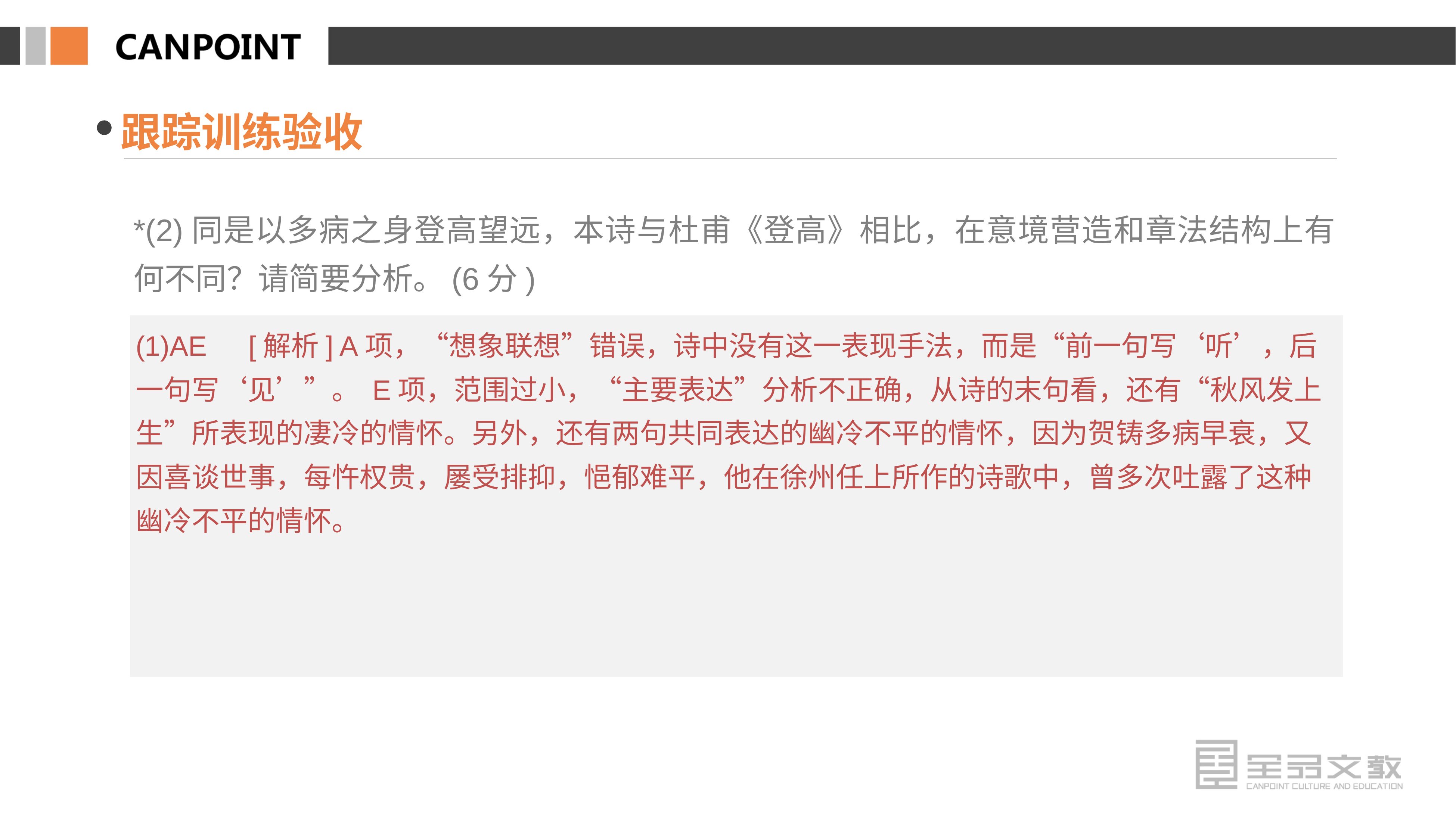

跟踪训练验收

*(2)同是以多病之身登高望远，本诗与杜甫《登高》相比，在意境营造和章法结构上有何不同？请简要分析。(6分)
(1)AE　[解析] A项，“想象联想”错误，诗中没有这一表现手法，而是“前一句写‘听’，后一句写‘见’”。 E项，范围过小，“主要表达”分析不正确，从诗的末句看，还有“秋风发上生”所表现的凄冷的情怀。另外，还有两句共同表达的幽冷不平的情怀，因为贺铸多病早衰，又因喜谈世事，每忤权贵，屡受排抑，悒郁难平，他在徐州任上所作的诗歌中，曾多次吐露了这种幽冷不平的情怀。